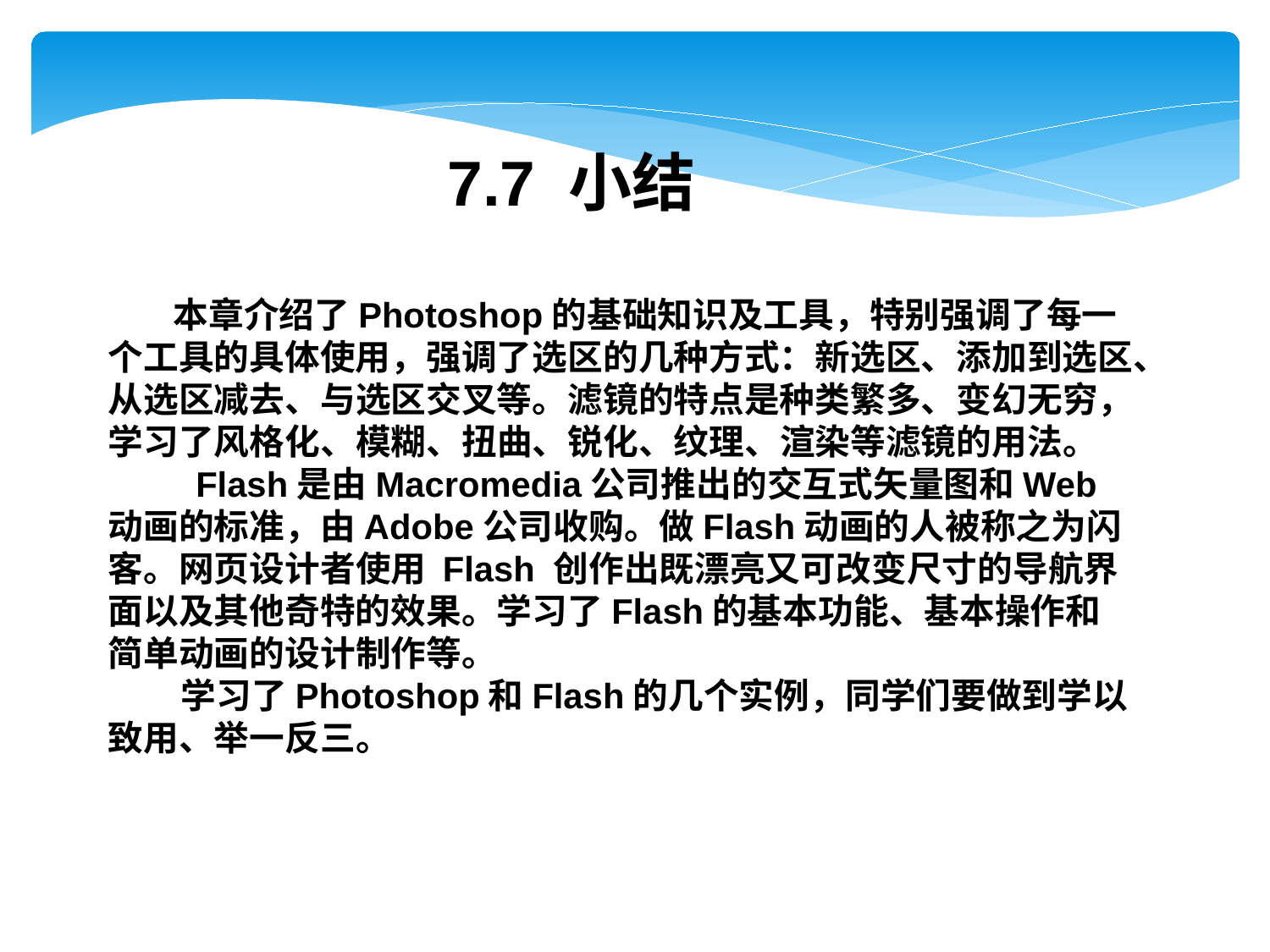

7.7 小结
        本章介绍了Photoshop的基础知识及工具，特别强调了每一个工具的具体使用，强调了选区的几种方式：新选区、添加到选区、从选区减去、与选区交叉等。滤镜的特点是种类繁多、变幻无穷，学习了风格化、模糊、扭曲、锐化、纹理、渲染等滤镜的用法。
         Flash是由Macromedia公司推出的交互式矢量图和Web动画的标准，由Adobe公司收购。做Flash动画的人被称之为闪客。网页设计者使用 Flash 创作出既漂亮又可改变尺寸的导航界面以及其他奇特的效果。学习了Flash的基本功能、基本操作和简单动画的设计制作等。
        学习了Photoshop和Flash的几个实例，同学们要做到学以致用、举一反三。